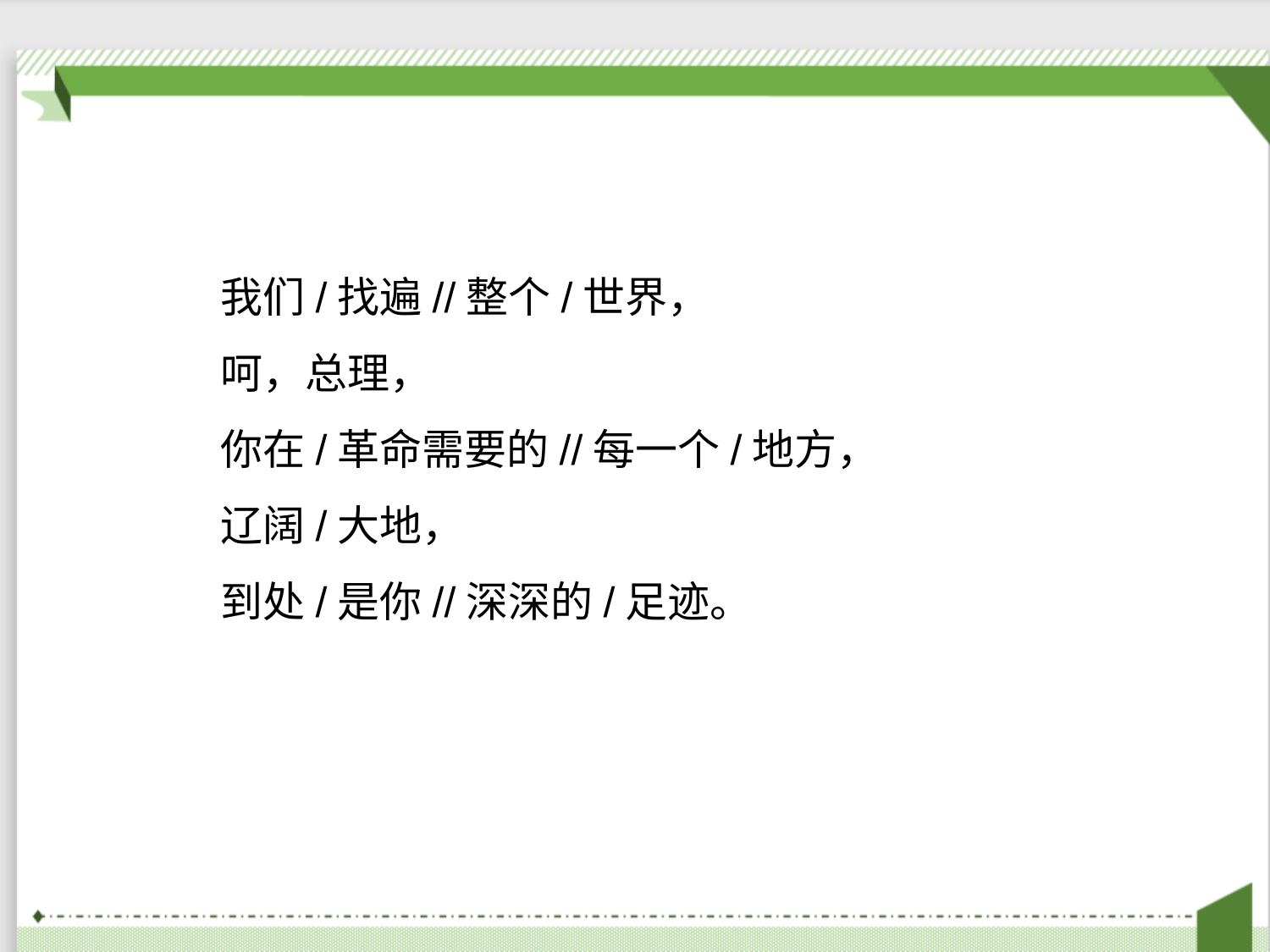

我们/找遍//整个/世界，
呵，总理，
你在/革命需要的//每一个/地方，
辽阔/大地，
到处/是你//深深的/足迹。